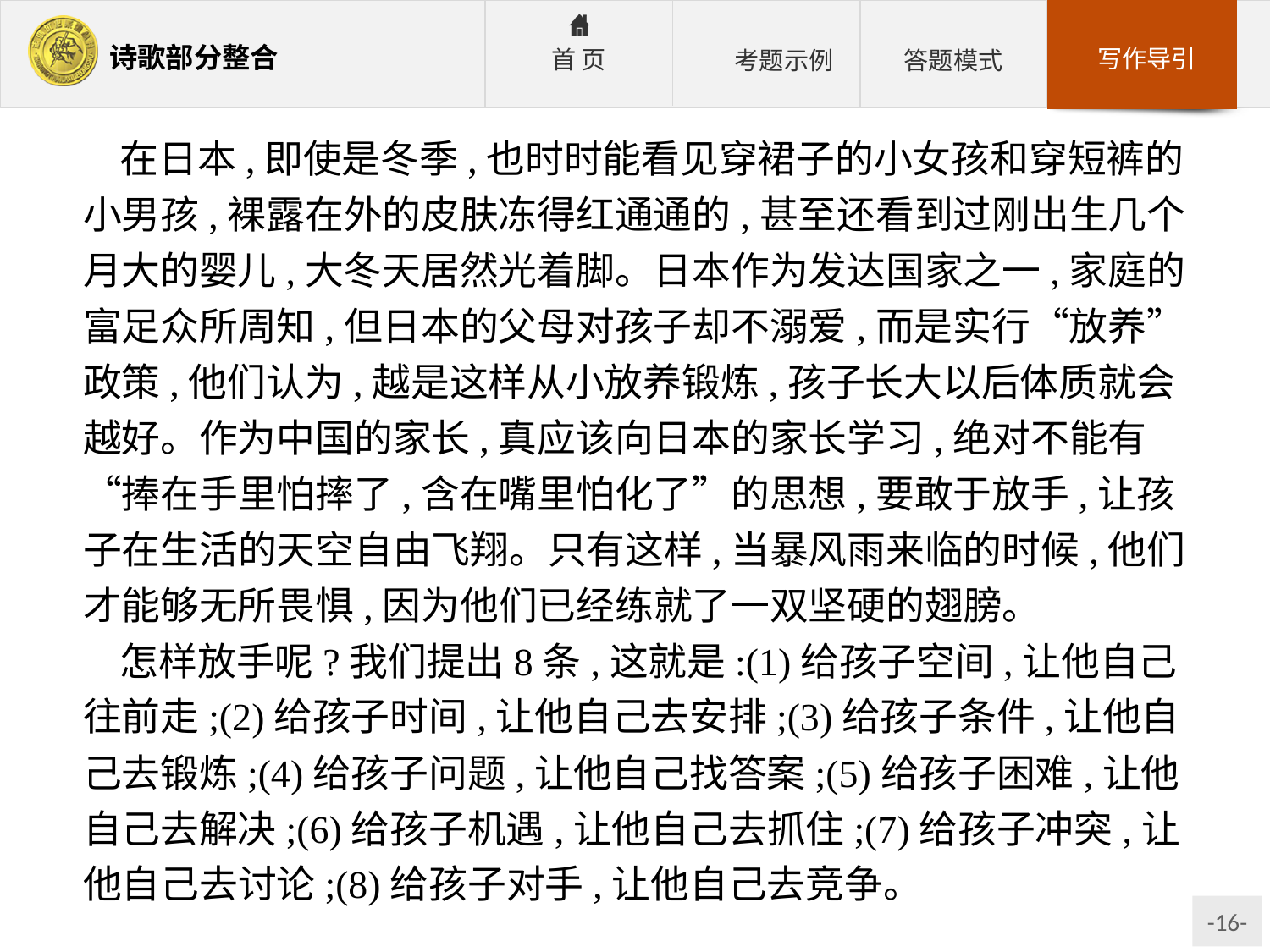

在日本,即使是冬季,也时时能看见穿裙子的小女孩和穿短裤的小男孩,裸露在外的皮肤冻得红通通的,甚至还看到过刚出生几个月大的婴儿,大冬天居然光着脚。日本作为发达国家之一,家庭的富足众所周知,但日本的父母对孩子却不溺爱,而是实行“放养”政策,他们认为,越是这样从小放养锻炼,孩子长大以后体质就会越好。作为中国的家长,真应该向日本的家长学习,绝对不能有“捧在手里怕摔了,含在嘴里怕化了”的思想,要敢于放手,让孩子在生活的天空自由飞翔。只有这样,当暴风雨来临的时候,他们才能够无所畏惧,因为他们已经练就了一双坚硬的翅膀。
怎样放手呢?我们提出8条,这就是:(1)给孩子空间,让他自己往前走;(2)给孩子时间,让他自己去安排;(3)给孩子条件,让他自己去锻炼;(4)给孩子问题,让他自己找答案;(5)给孩子困难,让他自己去解决;(6)给孩子机遇,让他自己去抓住;(7)给孩子冲突,让他自己去讨论;(8)给孩子对手,让他自己去竞争。